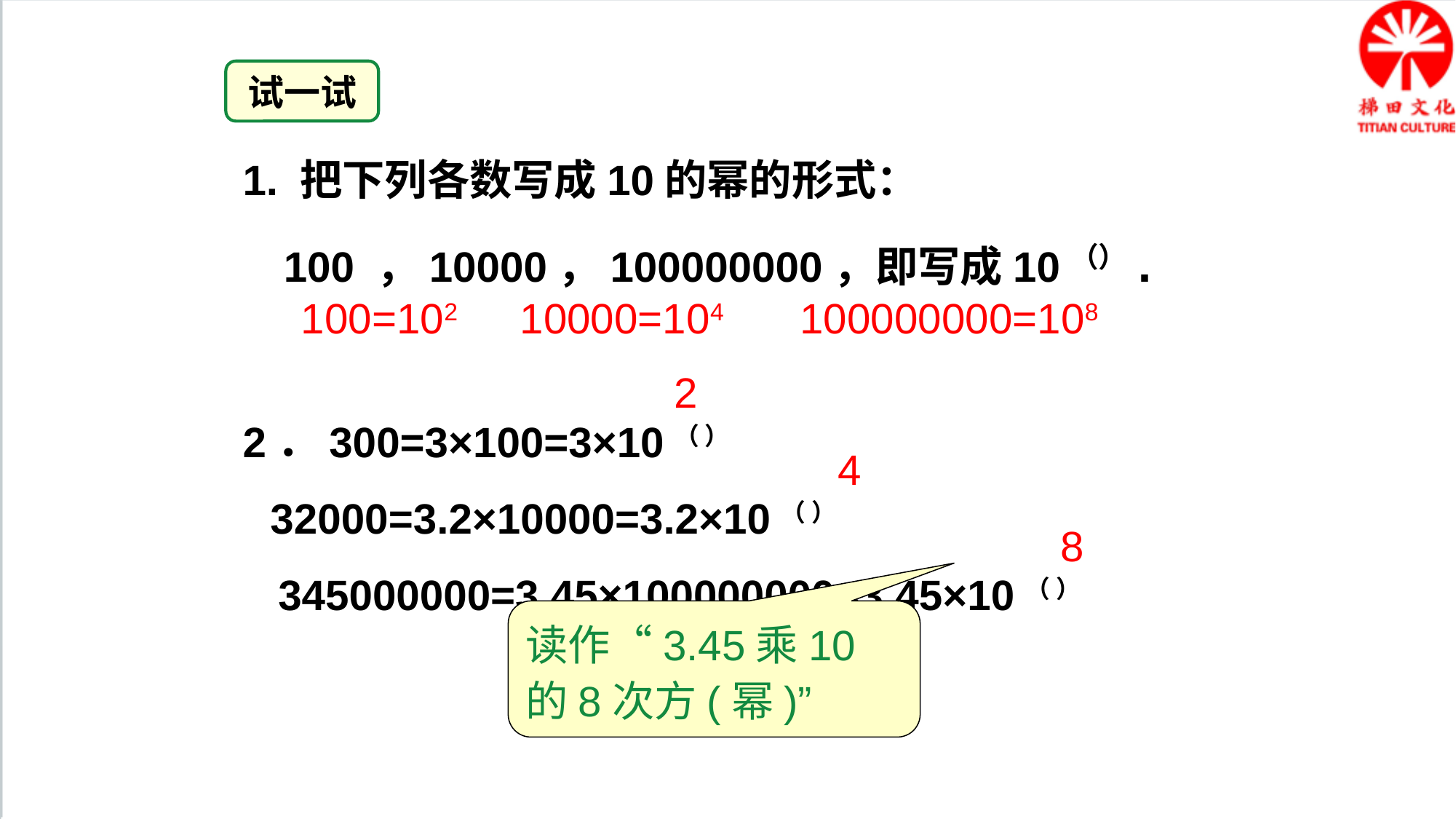

试一试
1. 把下列各数写成10的幂的形式：100 ，10000，100000000，即写成10（）.

2．300=3×100=3×10（ ）
    32000=3.2×10000=3.2×10（ ）
   345000000=3.45×100000000=3.45×10（ ）

100=102         10000=104           100000000=108
2
4
8
读作“3.45乘10的8次方(幂)”